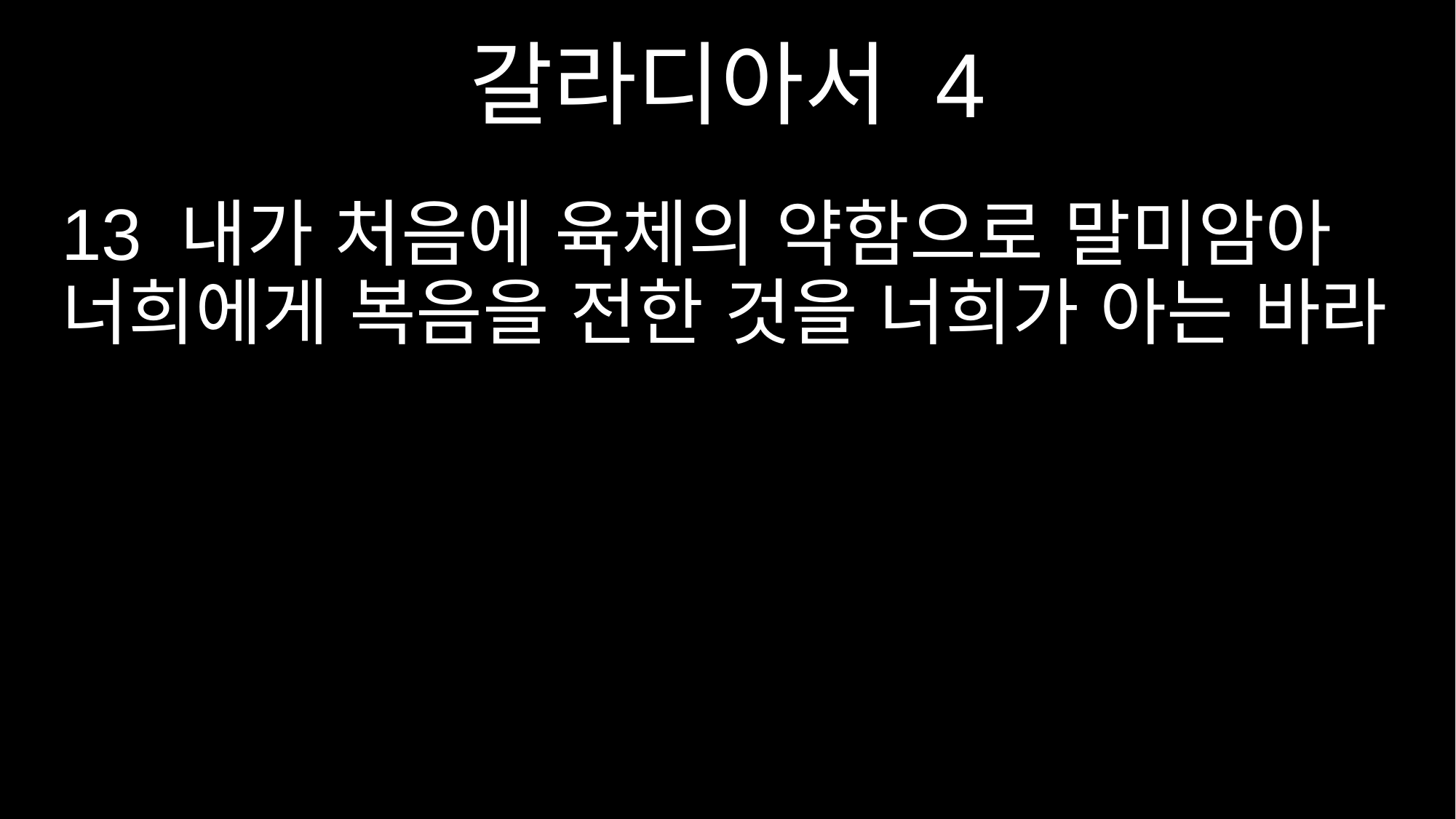

갈라디아서 4
13 내가 처음에 육체의 약함으로 말미암아 너희에게 복음을 전한 것을 너희가 아는 바라